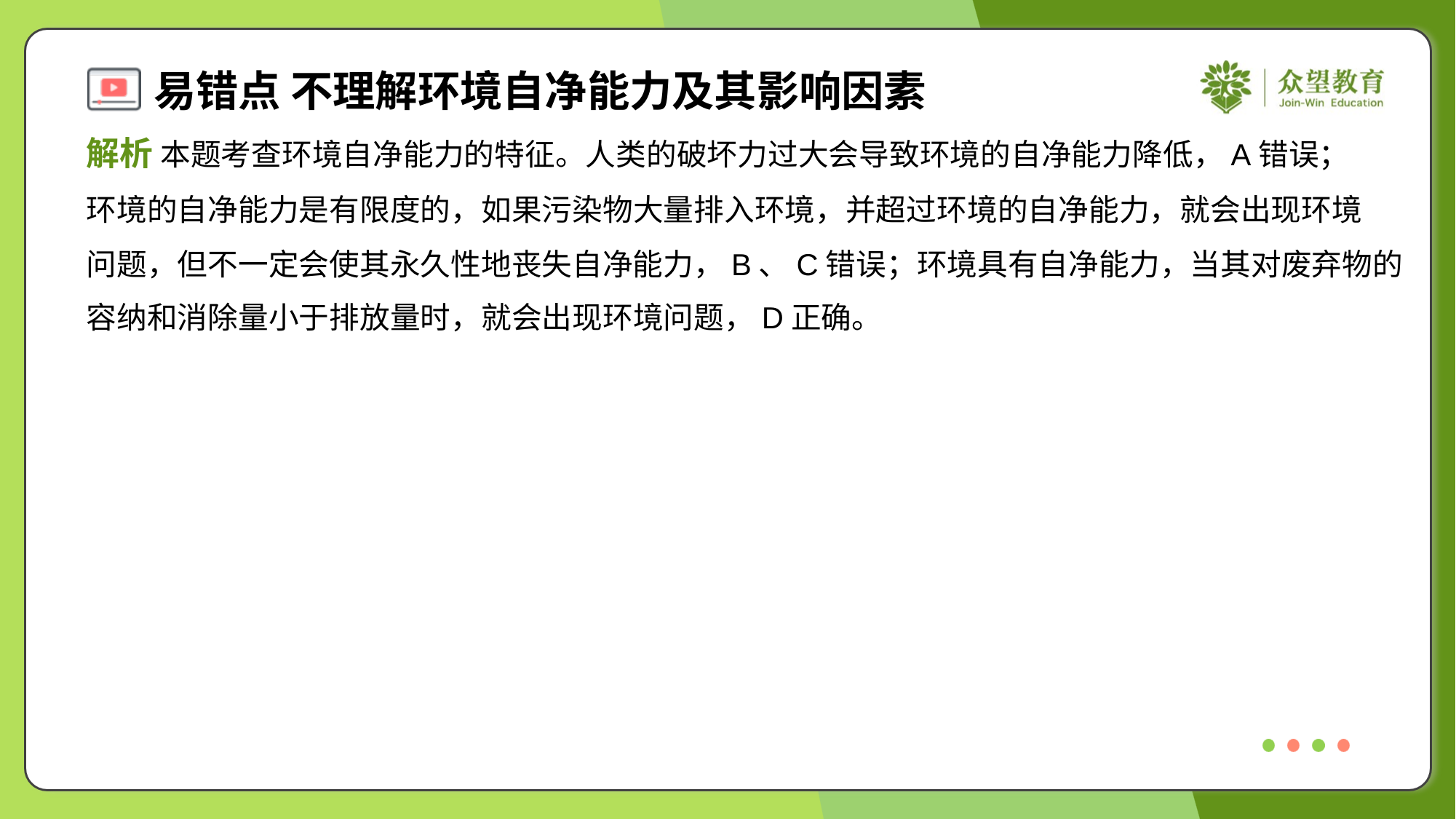

解析 本题考查环境自净能力的特征。人类的破坏力过大会导致环境的自净能力降低，A错误；
环境的自净能力是有限度的，如果污染物大量排入环境，并超过环境的自净能力，就会出现环境
问题，但不一定会使其永久性地丧失自净能力，B、C错误；环境具有自净能力，当其对废弃物的
容纳和消除量小于排放量时，就会出现环境问题，D正确。